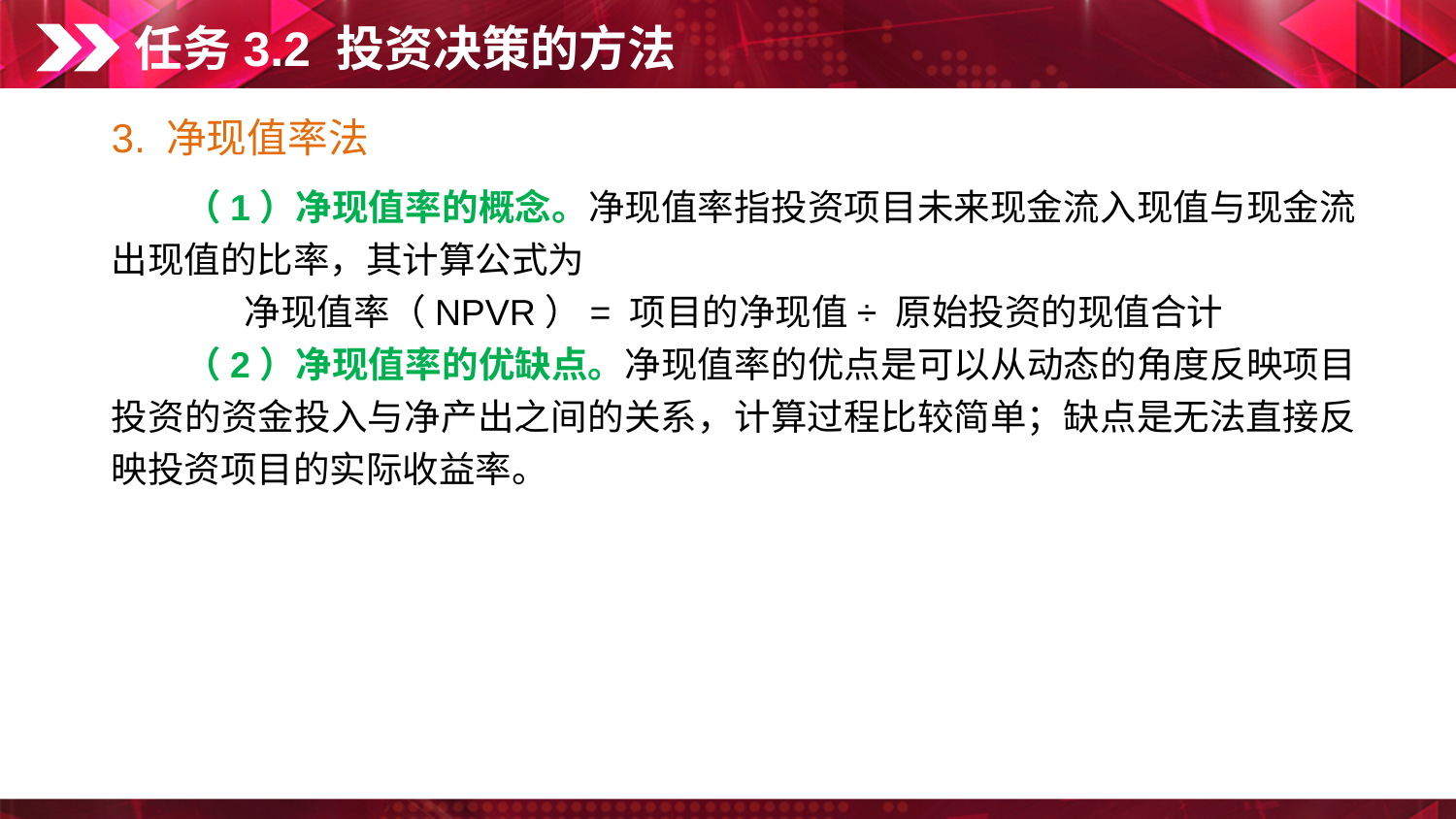

任务3.2 投资决策的方法

3. 净现值率法
　　（1）净现值率的概念。净现值率指投资项目未来现金流入现值与现金流出现值的比率，其计算公式为
净现值率（NPVR）= 项目的净现值÷ 原始投资的现值合计
　　（2）净现值率的优缺点。净现值率的优点是可以从动态的角度反映项目投资的资金投入与净产出之间的关系，计算过程比较简单；缺点是无法直接反映投资项目的实际收益率。